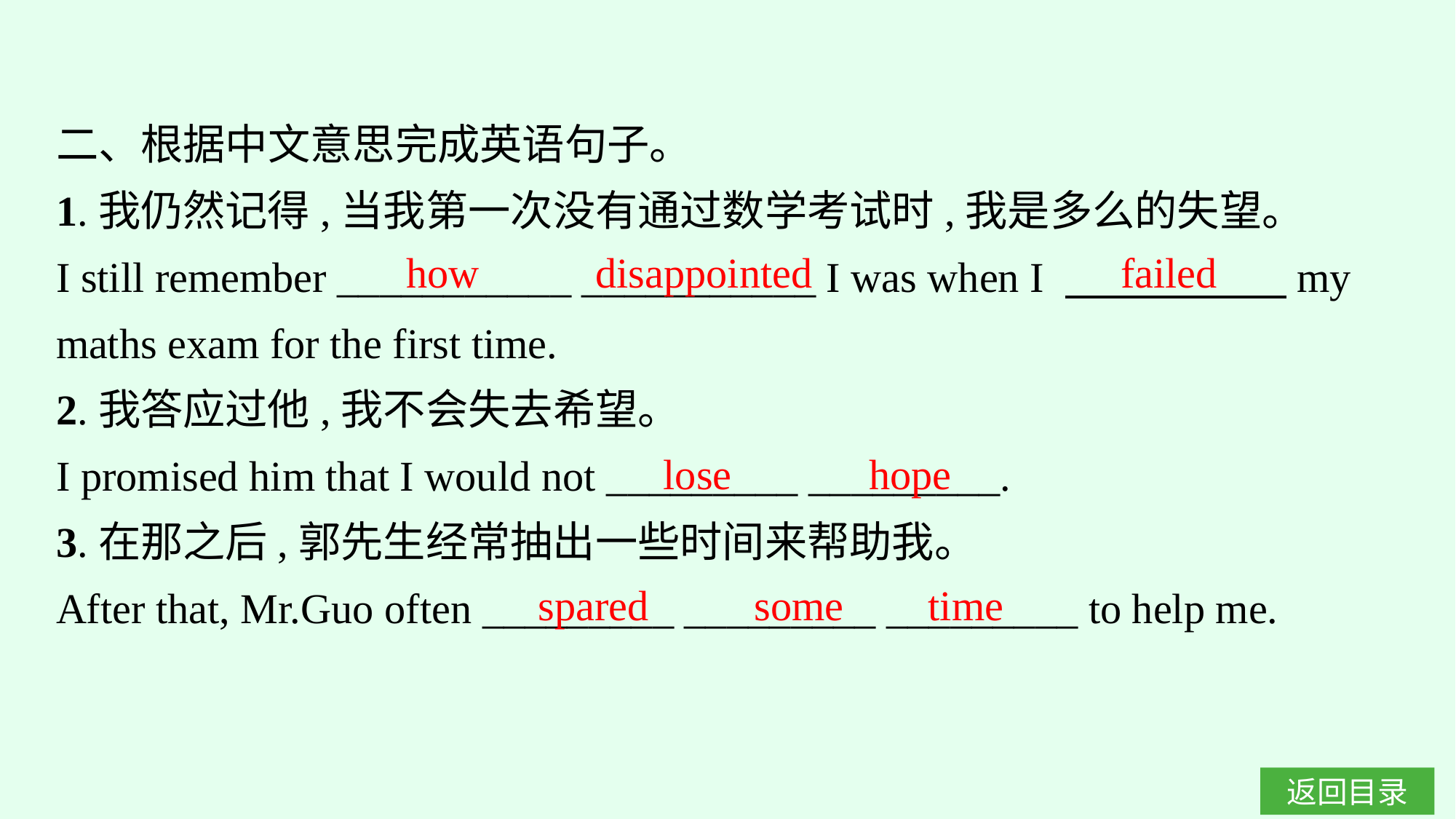

二、根据中文意思完成英语句子。
1.我仍然记得,当我第一次没有通过数学考试时,我是多么的失望。
I still remember ___________ ___________ I was when I 　　 　　　my maths exam for the first time.
2.我答应过他,我不会失去希望。
I promised him that I would not _________ _________.
3.在那之后,郭先生经常抽出一些时间来帮助我。
After that, Mr.Guo often _________ _________ _________ to help me.
failed
how           disappointed
lose             hope
spared          some        time